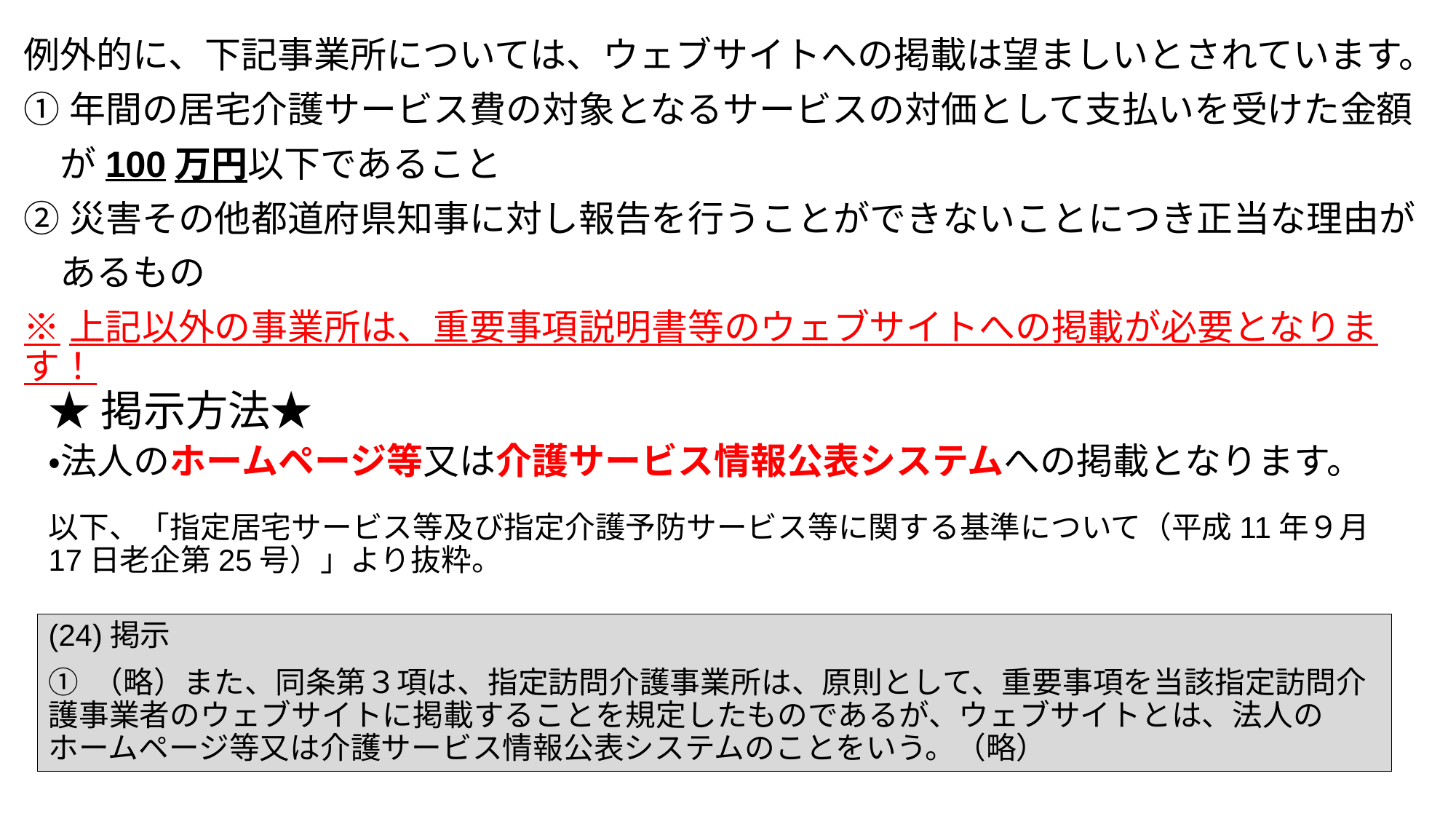

例外的に、下記事業所については、ウェブサイトへの掲載は望ましいとされています。
①年間の居宅介護サービス費の対象となるサービスの対価として支払いを受けた金額
　が100万円以下であること
②災害その他都道府県知事に対し報告を行うことができないことにつき正当な理由が
　あるもの
※上記以外の事業所は、重要事項説明書等のウェブサイトへの掲載が必要となります！

★掲示方法★
・法人のホームページ等又は介護サービス情報公表システムへの掲載となります。
以下、「指定居宅サービス等及び指定介護予防サービス等に関する基準について（平成11年９月17日老企第25号）」より抜粋。
(24)掲示
① （略）また、同条第３項は、指定訪問介護事業所は、原則として、重要事項を当該指定訪問介護事業者のウェブサイトに掲載することを規定したものであるが、ウェブサイトとは、法人のホームページ等又は介護サービス情報公表システムのことをいう。（略）